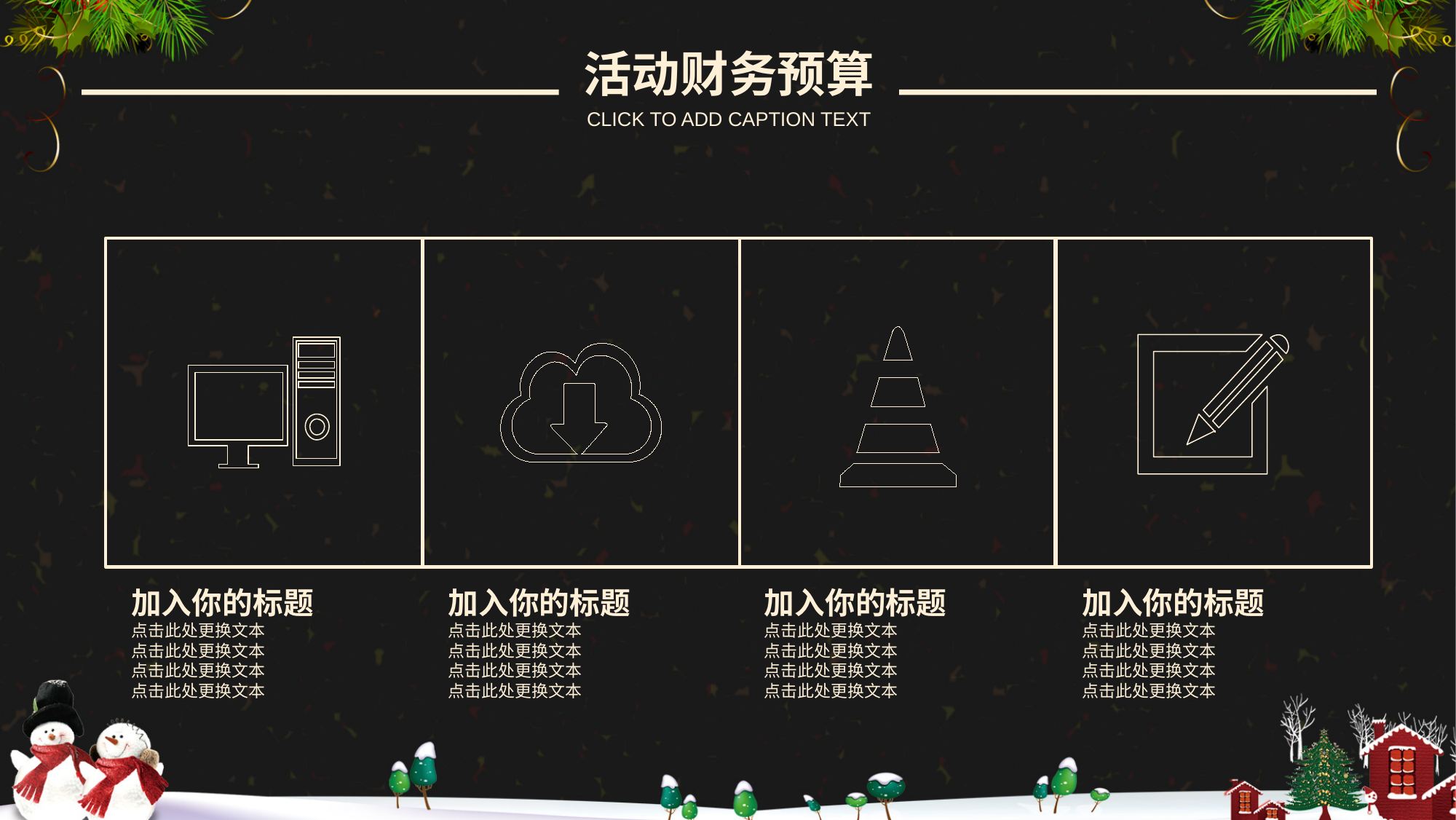

活动财务预算

CLICK TO ADD CAPTION TEXT

加入你的标题
点击此处更换文本
点击此处更换文本
点击此处更换文本
点击此处更换文本

加入你的标题
点击此处更换文本
点击此处更换文本
点击此处更换文本
点击此处更换文本

加入你的标题
点击此处更换文本
点击此处更换文本
点击此处更换文本
点击此处更换文本

加入你的标题
点击此处更换文本
点击此处更换文本
点击此处更换文本
点击此处更换文本